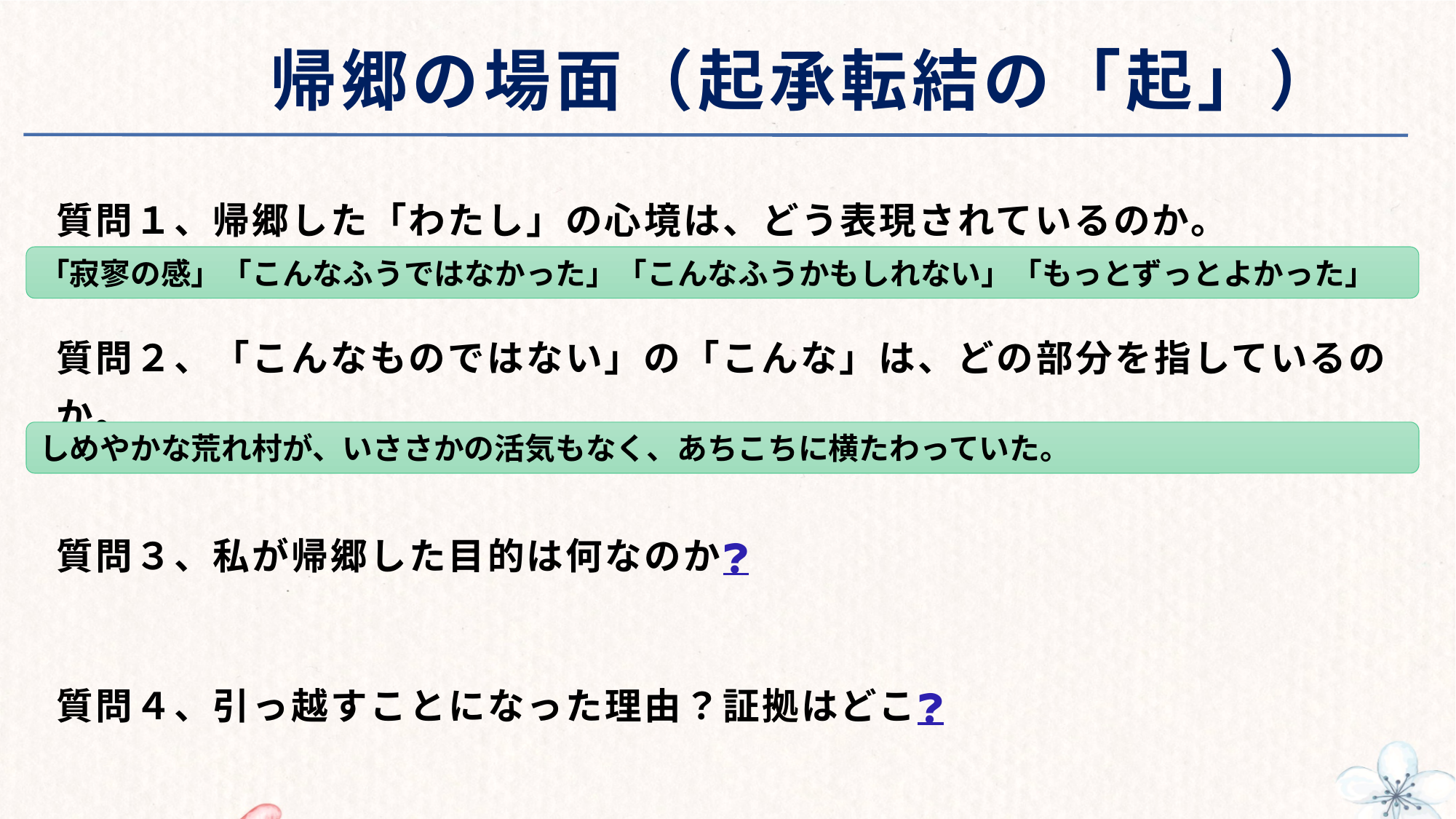

# 帰郷の場面（起承転結の「起」）
質問１、帰郷した「わたし」の心境は、どう表現されているのか。

質問２、「こんなものではない」の「こんな」は、どの部分を指しているのか。

質問３、私が帰郷した目的は何なのか❓

質問４、引っ越すことになった理由？証拠はどこ❓

「寂寥の感」「こんなふうではなかった」「こんなふうかもしれない」「もっとずっとよかった」
しめやかな荒れ村が、いささかの活気もなく、あちこちに横たわっていた。